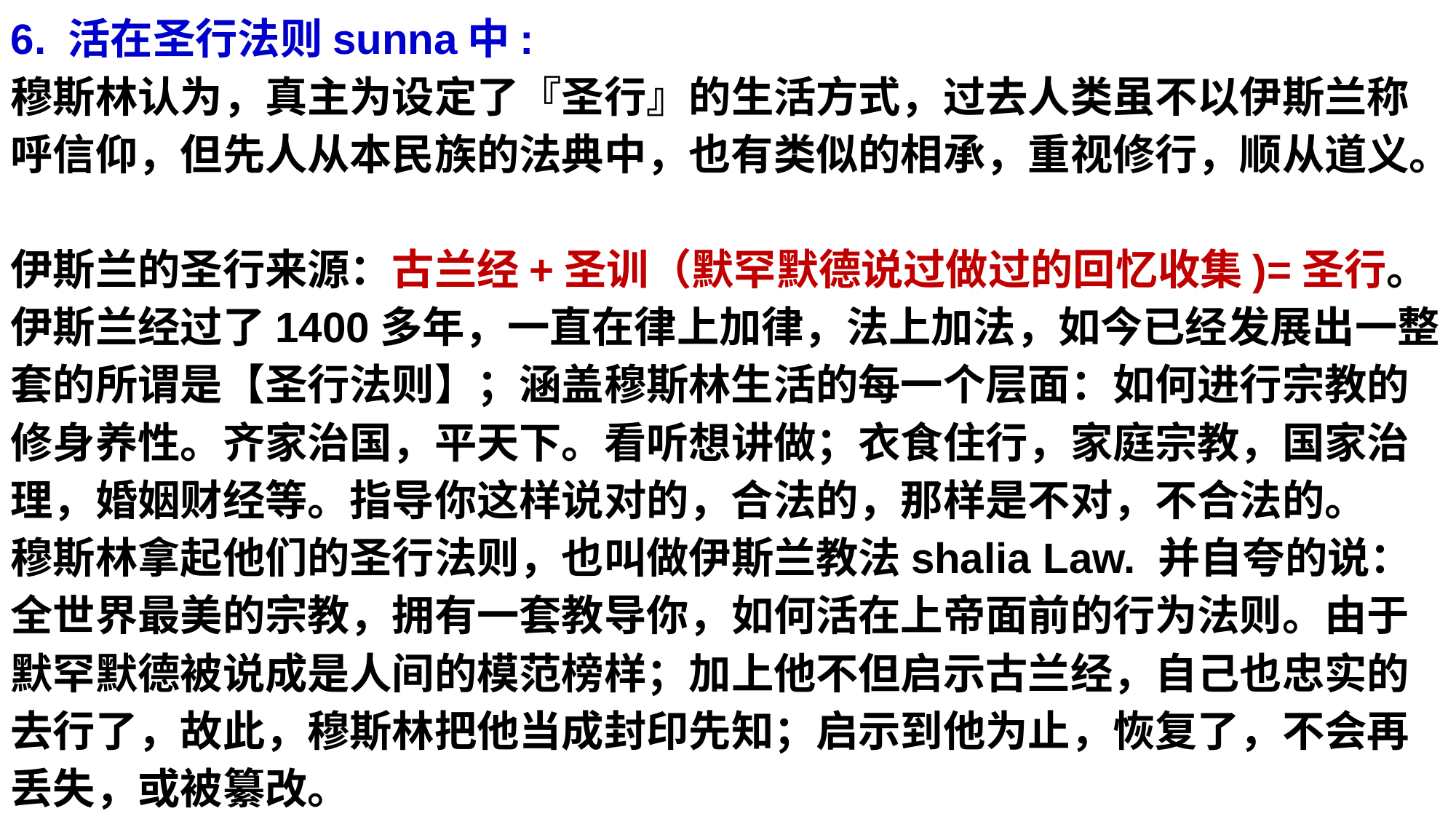

6. 活在圣行法则sunna中:
穆斯林认为，真主为设定了『圣行』的生活方式，过去人类虽不以伊斯兰称呼信仰，但先人从本民族的法典中，也有类似的相承，重视修行，顺从道义。

伊斯兰的圣行来源：古兰经+圣训（默罕默德说过做过的回忆收集)=圣行。
伊斯兰经过了1400多年，一直在律上加律，法上加法，如今已经发展出一整套的所谓是【圣行法则】；涵盖穆斯林生活的每一个层面：如何进行宗教的修身养性。齐家治国，平天下。看听想讲做；衣食住行，家庭宗教，国家治理，婚姻财经等。指导你这样说对的，合法的，那样是不对，不合法的。
穆斯林拿起他们的圣行法则，也叫做伊斯兰教法shalia Law. 并自夸的说：全世界最美的宗教，拥有一套教导你，如何活在上帝面前的行为法则。由于默罕默德被说成是人间的模范榜样；加上他不但启示古兰经，自己也忠实的去行了，故此，穆斯林把他当成封印先知；启示到他为止，恢复了，不会再丢失，或被纂改。